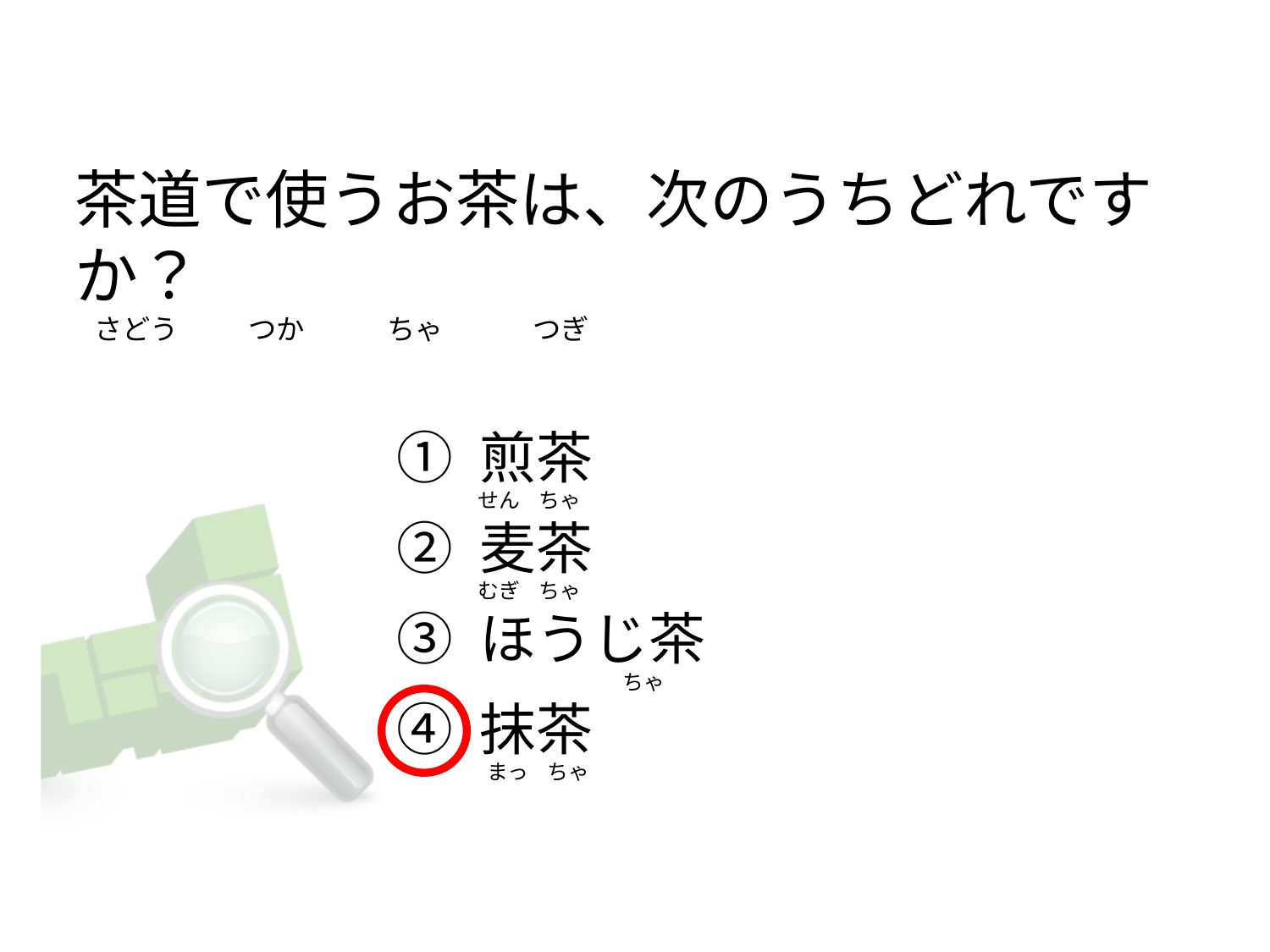

# 茶道で使うお茶は、次のうちどれですか？    さどう           つか             ちゃ              つぎ
① 煎茶
② 麦茶
③ ほうじ茶
④ 抹茶
せん    ちゃ
むぎ    ちゃ
                              ちゃ

 まっ    ちゃ